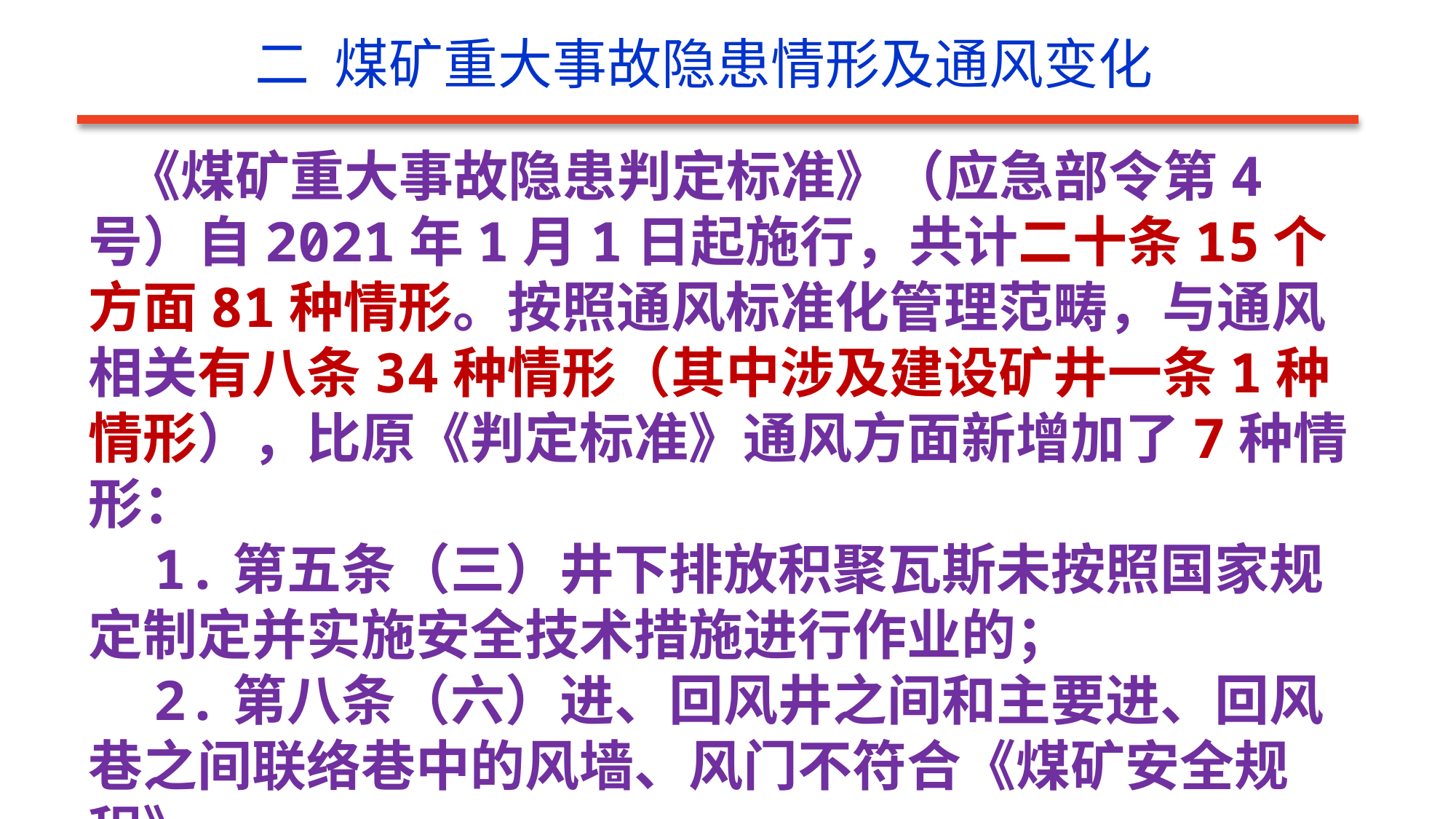

二  煤矿重大事故隐患情形及通风变化
  《煤矿重大事故隐患判定标准》（应急部令第4号）自2021年1月1日起施行，共计二十条15个方面81种情形。按照通风标准化管理范畴，与通风相关有八条34种情形（其中涉及建设矿井一条1种情形），比原《判定标准》通风方面新增加了7种情形：
  1.第五条（三）井下排放积聚瓦斯未按照国家规定制定并实施安全技术措施进行作业的；
  2.第八条（六）进、回风井之间和主要进、回风巷之间联络巷中的风墙、风门不符合《煤矿安全规程》